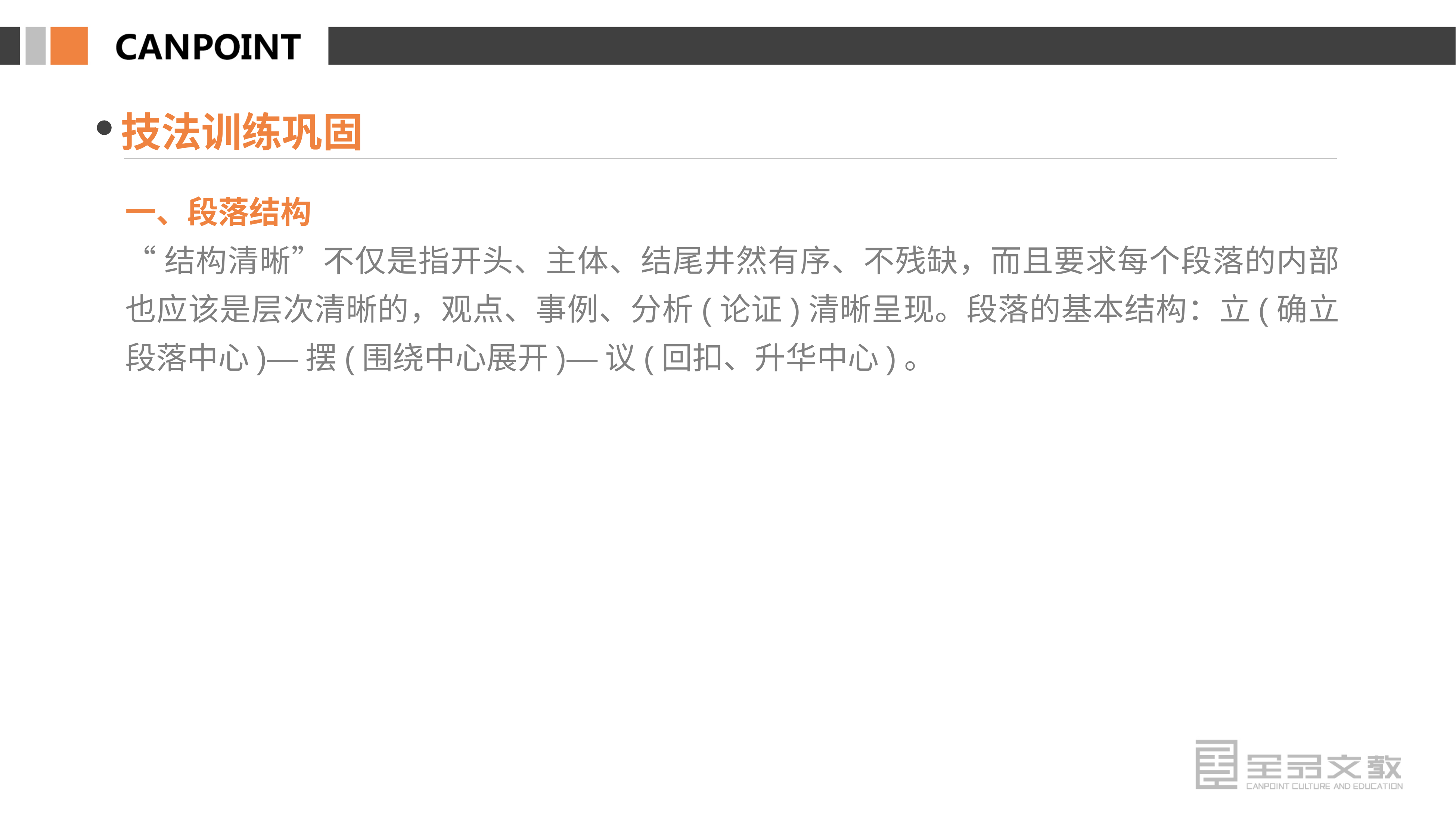

技法训练巩固

一、段落结构
“结构清晰”不仅是指开头、主体、结尾井然有序、不残缺，而且要求每个段落的内部也应该是层次清晰的，观点、事例、分析(论证)清晰呈现。段落的基本结构：立(确立段落中心)—摆(围绕中心展开)—议(回扣、升华中心)。